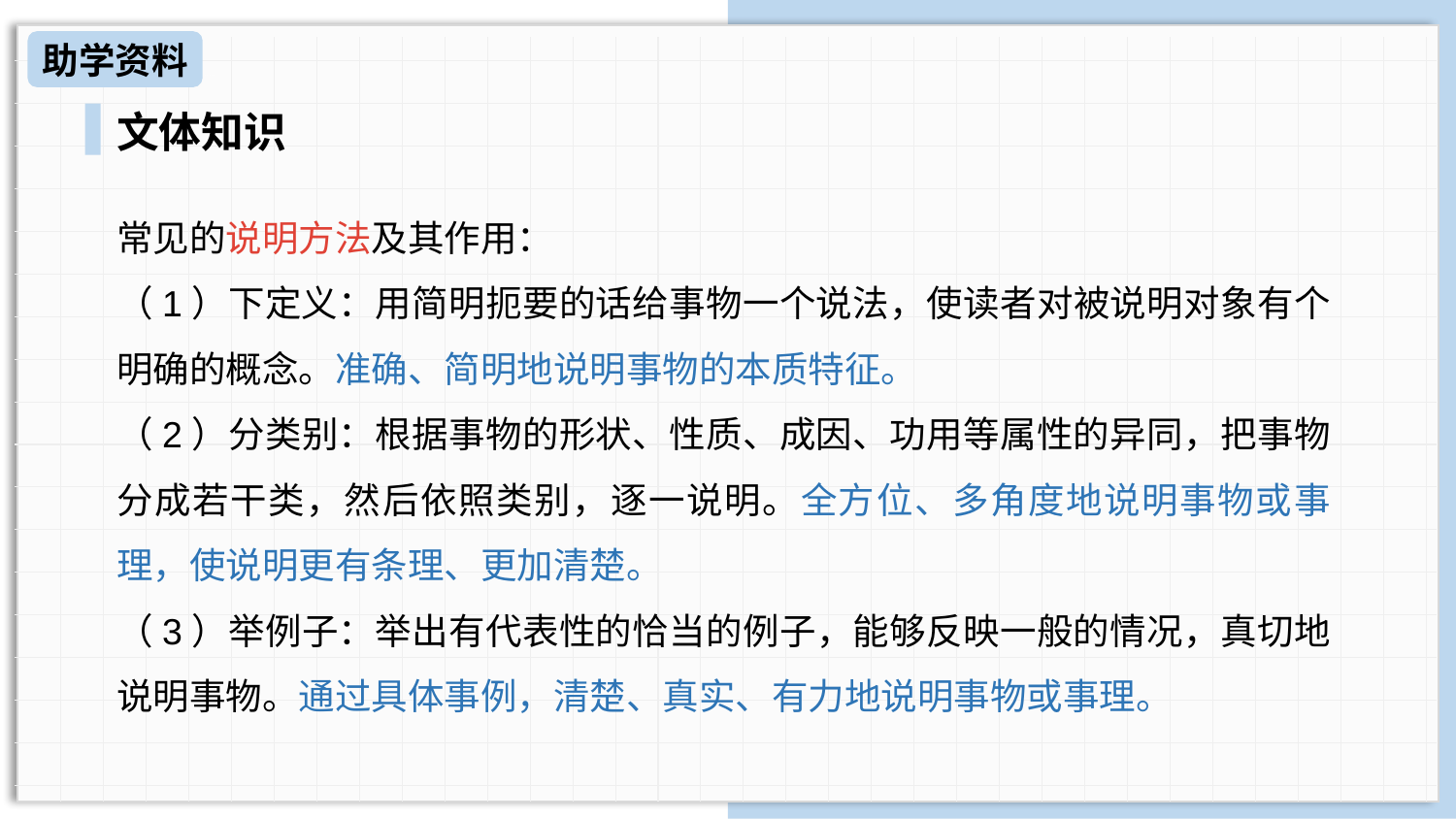

助学资料
文体知识

常见的说明方法及其作用：
（1）下定义：用简明扼要的话给事物一个说法，使读者对被说明对象有个明确的概念。准确、简明地说明事物的本质特征。
（2）分类别：根据事物的形状、性质、成因、功用等属性的异同，把事物分成若干类，然后依照类别，逐一说明。全方位、多角度地说明事物或事理，使说明更有条理、更加清楚。
（3）举例子：举出有代表性的恰当的例子，能够反映一般的情况，真切地说明事物。通过具体事例，清楚、真实、有力地说明事物或事理。